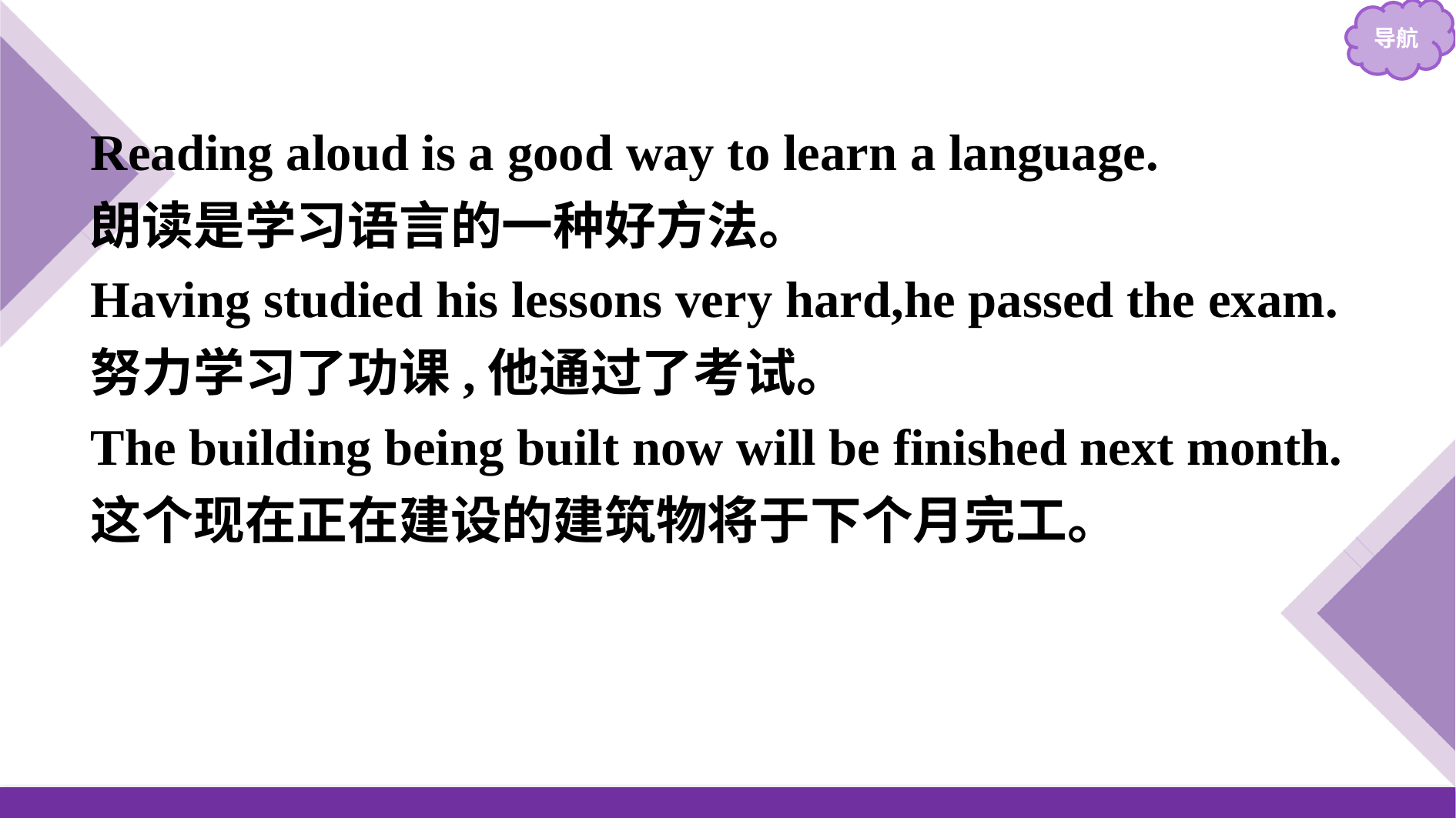

Reading aloud is a good way to learn a language.
朗读是学习语言的一种好方法。
Having studied his lessons very hard,he passed the exam.
努力学习了功课,他通过了考试。
The building being built now will be finished next month.
这个现在正在建设的建筑物将于下个月完工。